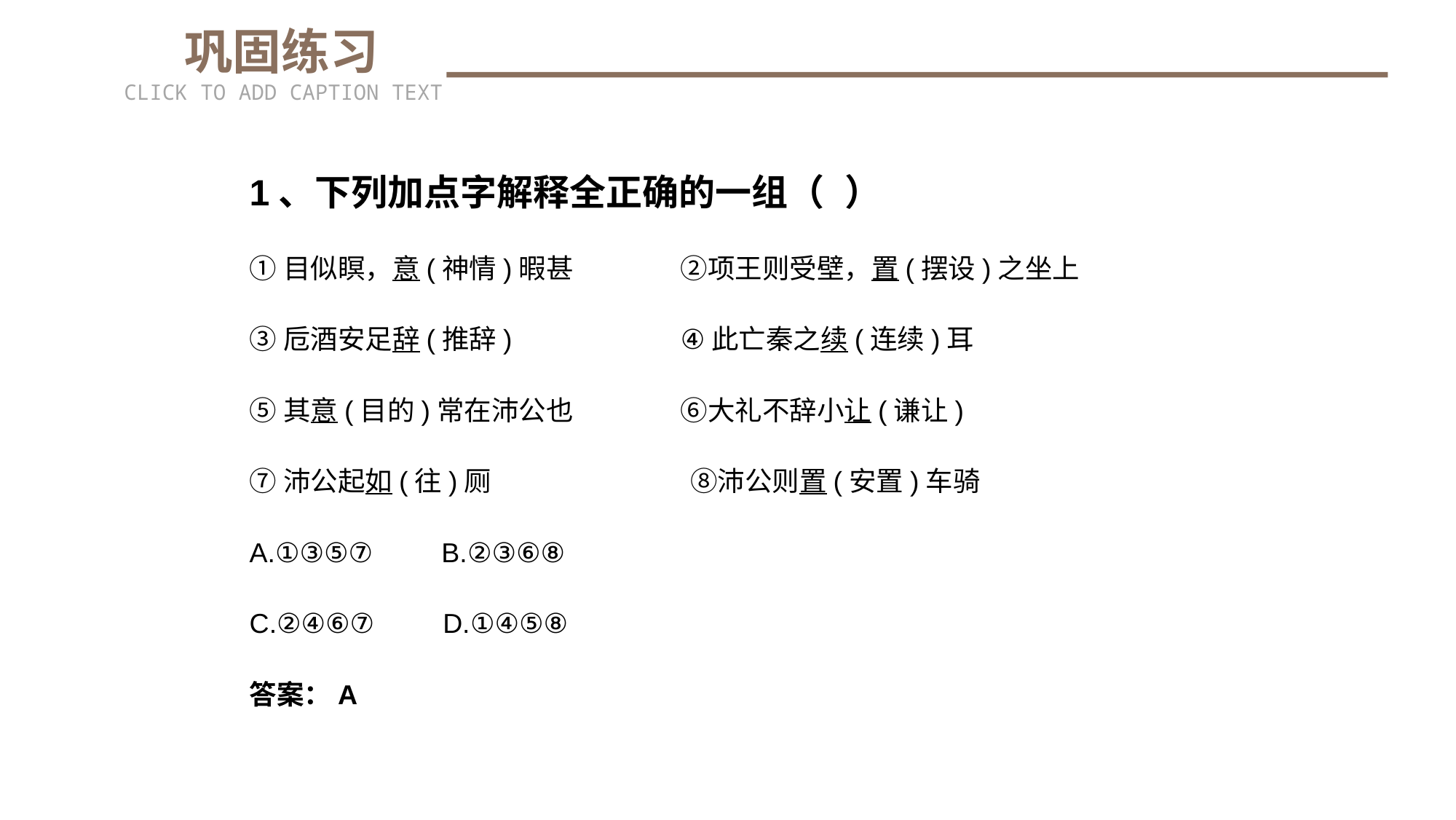

巩固练习

CLICK TO ADD CAPTION TEXT
1、下列加点字解释全正确的一组（  ）
①目似瞑，意(神情)暇甚              ②项王则受壁，置(摆设)之坐上
③卮酒安足辞(推辞)                      ④此亡秦之续(连续)耳
⑤其意(目的)常在沛公也              ⑥大礼不辞小让(谦让)
⑦沛公起如(往)厕                          ⑧沛公则置(安置)车骑
A.①③⑤⑦         B.②③⑥⑧
C.②④⑥⑦         D.①④⑤⑧
答案：A